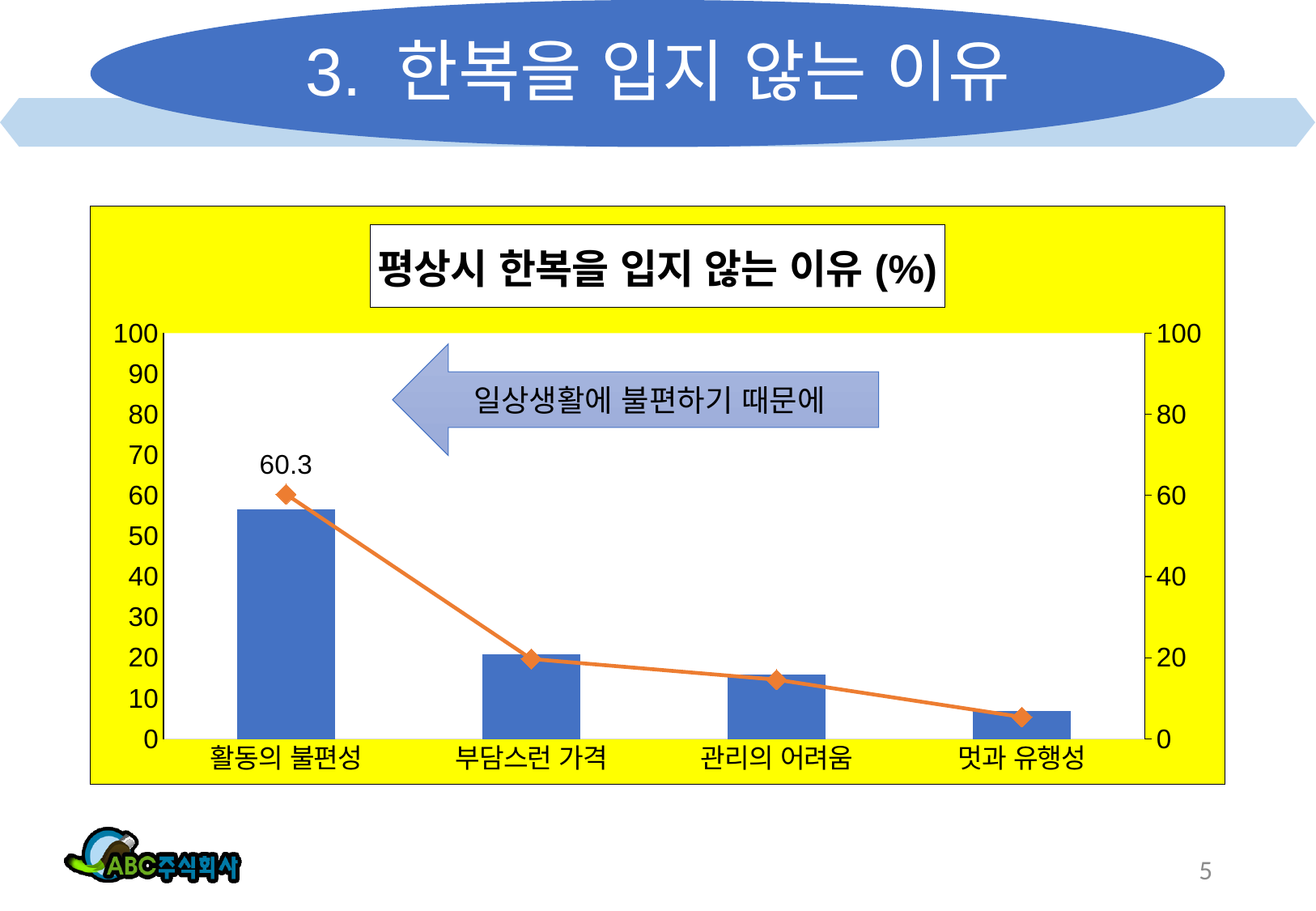

# 3. 한복을 입지 않는 이유

### Chart: 평상시 한복을 입지 않는 이유(%)

| Category | 남성 | 여성 |
|---|---|---|
| 활동의 불편성 | 56.5 | 60.3 |
| 부담스런 가격 | 20.8 | 19.7 |
| 관리의 어려움 | 15.8 | 14.6 |
| 멋과 유행성 | 6.9 | 5.4 |
일상생활에 불편하기 때문에
5